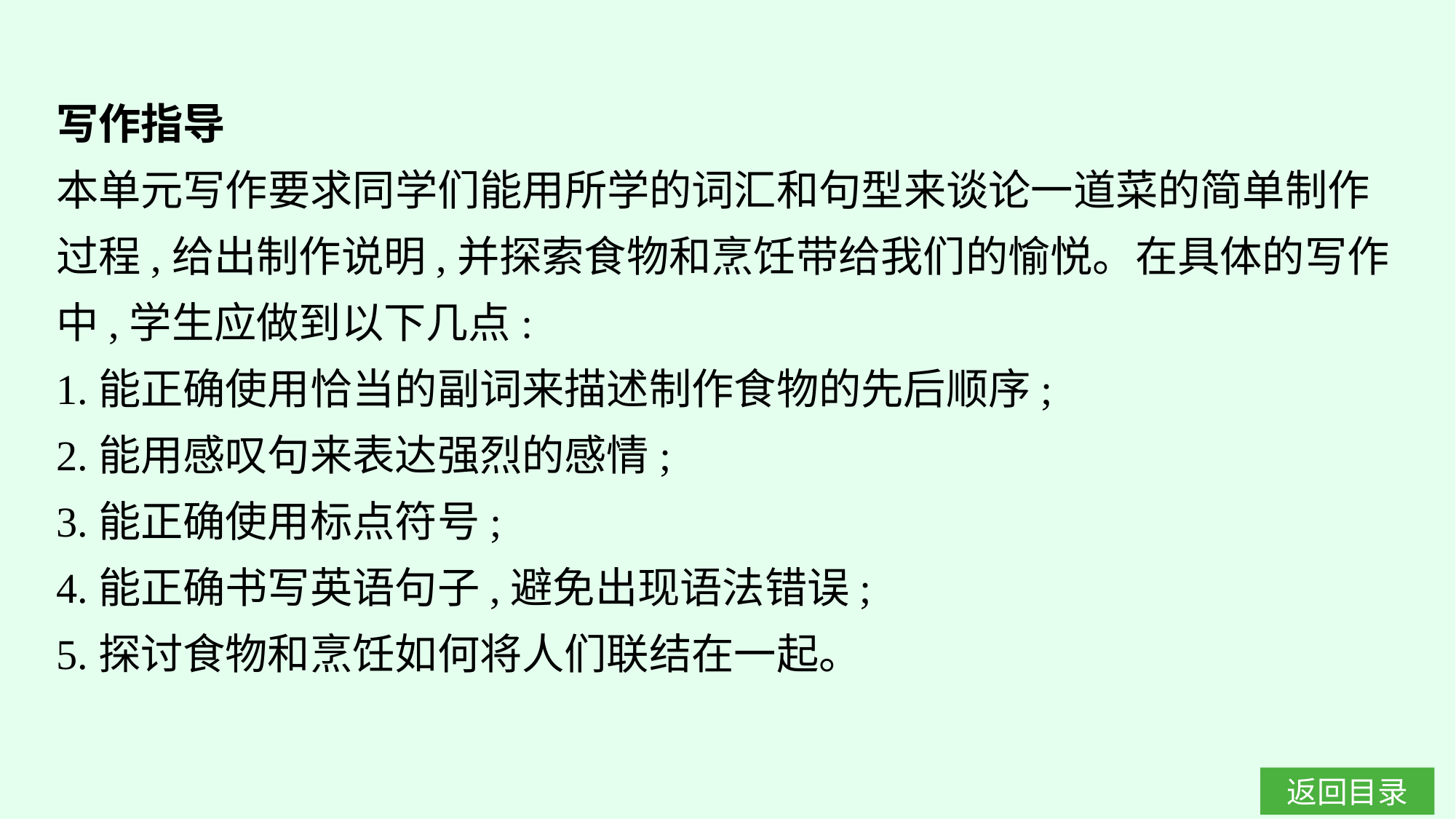

写作指导
本单元写作要求同学们能用所学的词汇和句型来谈论一道菜的简单制作过程,给出制作说明,并探索食物和烹饪带给我们的愉悦。在具体的写作中,学生应做到以下几点:
1.能正确使用恰当的副词来描述制作食物的先后顺序;
2.能用感叹句来表达强烈的感情;
3.能正确使用标点符号;
4.能正确书写英语句子,避免出现语法错误;
5.探讨食物和烹饪如何将人们联结在一起。